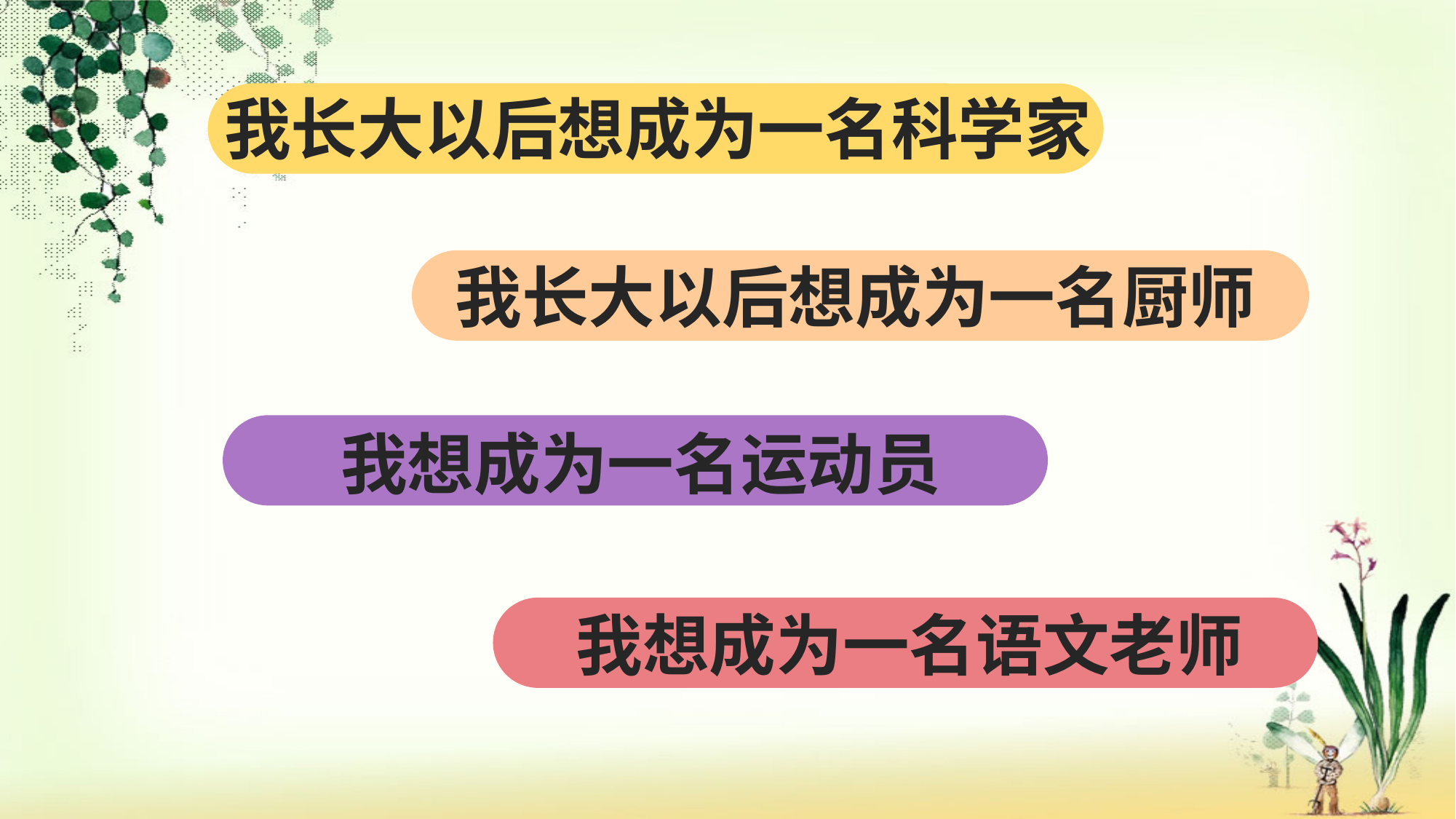

我长大以后想成为一名科学家

我长大以后想成为一名厨师

我想成为一名运动员

我想成为一名语文老师